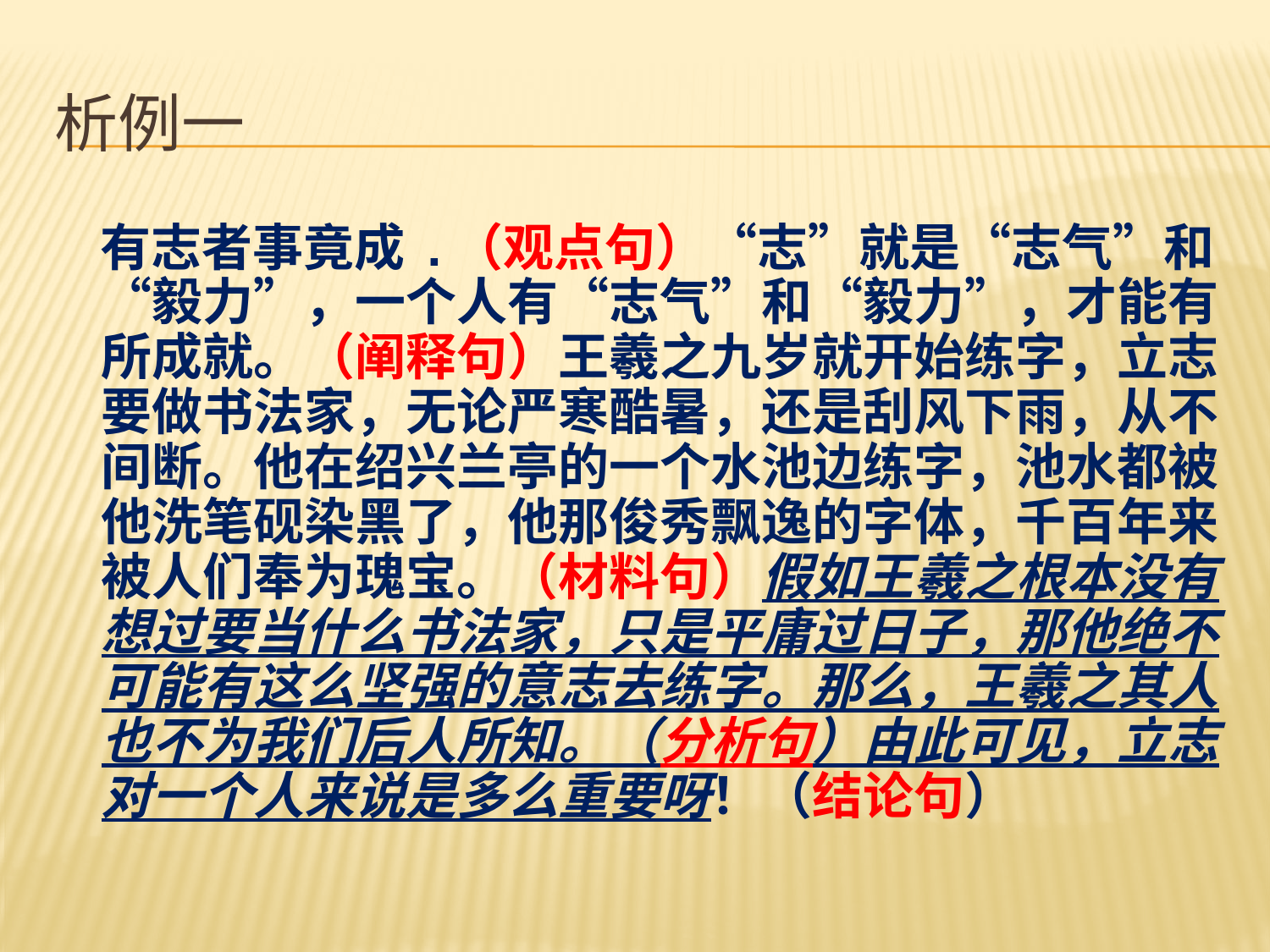

# 析例一
   有志者事竟成 .（观点句）“志”就是“志气”和“毅力”，一个人有“志气”和“毅力”，才能有所成就。（阐释句）王羲之九岁就开始练字，立志要做书法家，无论严寒酷暑，还是刮风下雨，从不间断。他在绍兴兰亭的一个水池边练字，池水都被他洗笔砚染黑了，他那俊秀飘逸的字体，千百年来被人们奉为瑰宝。（材料句）假如王羲之根本没有想过要当什么书法家，只是平庸过日子，那他绝不可能有这么坚强的意志去练字。那么，王羲之其人也不为我们后人所知。（分析句）由此可见，立志对一个人来说是多么重要呀！（结论句）